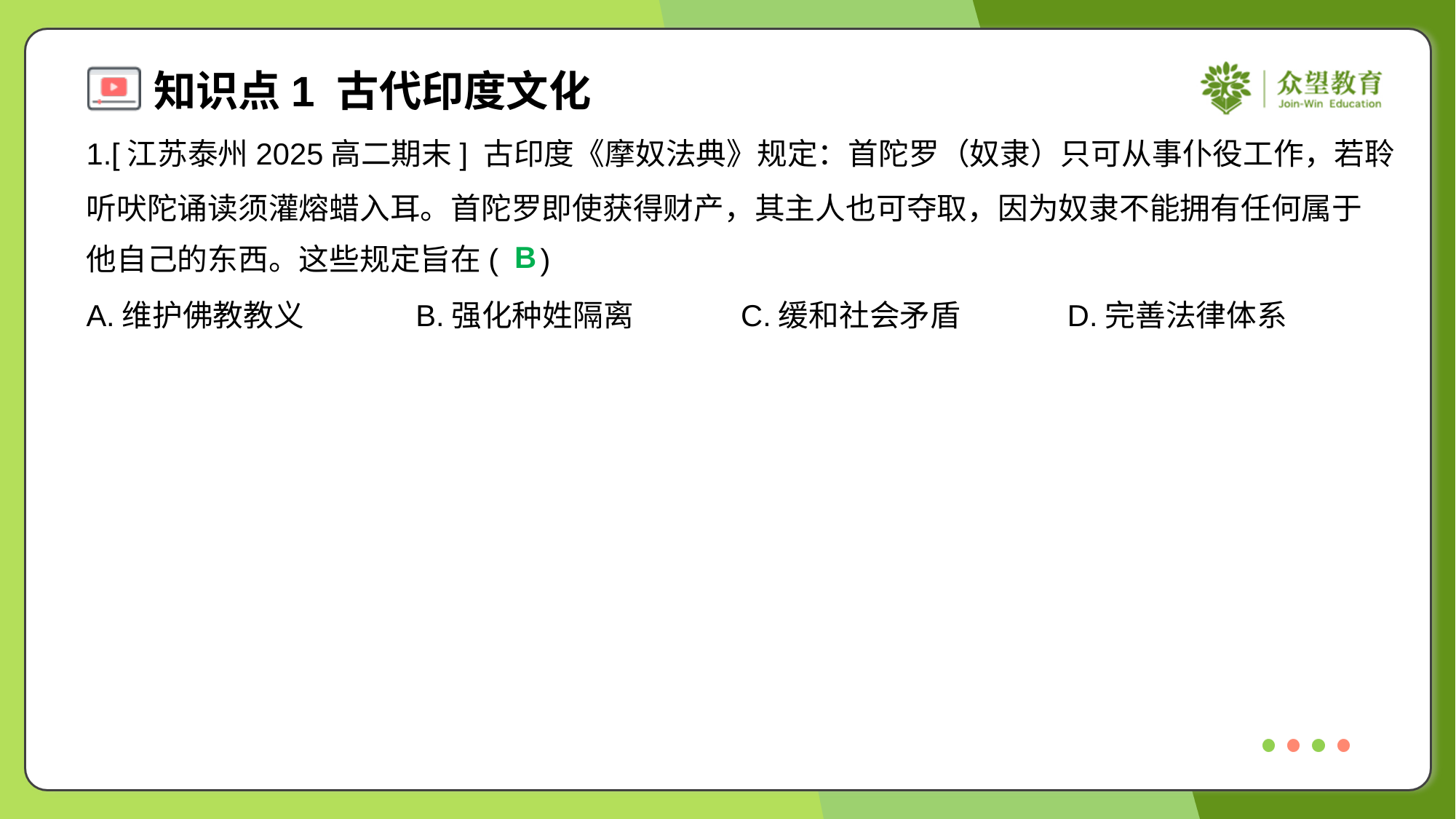

1.[江苏泰州2025高二期末] 古印度《摩奴法典》规定：首陀罗（奴隶）只可从事仆役工作，若聆
听吠陀诵读须灌熔蜡入耳。首陀罗即使获得财产，其主人也可夺取，因为奴隶不能拥有任何属于
他自己的东西。这些规定旨在(     )
B
A.维护佛教教义	B.强化种姓隔离	C.缓和社会矛盾	D.完善法律体系